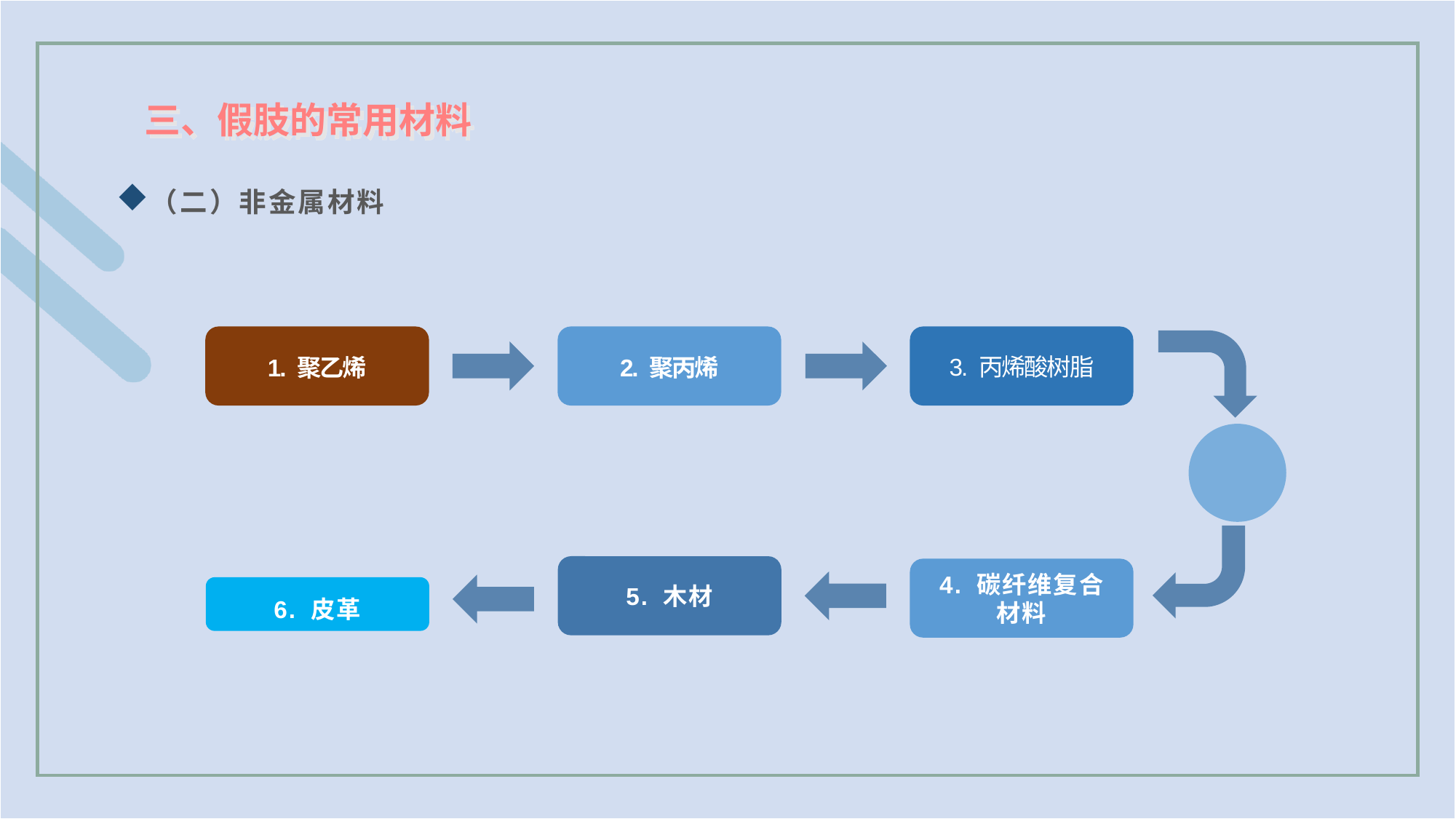

三、假肢的常用材料
（二）非金属材料
1. 聚乙烯

2. 聚丙烯

3. 丙烯酸树脂

4. 碳纤维复合
材料
5. 木材

6. 皮革